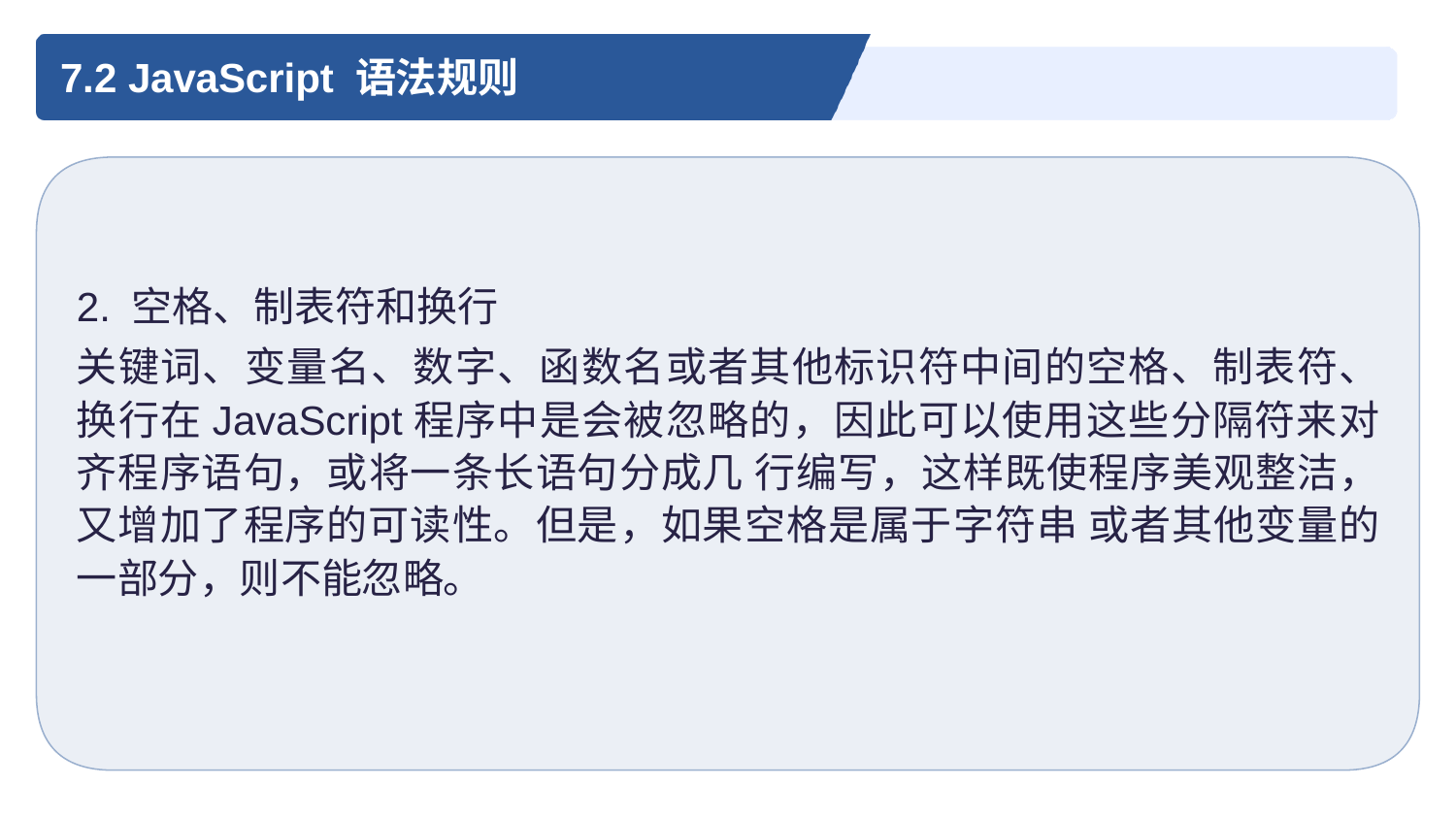

7.2 JavaScript 语法规则

2. 空格、制表符和换行
关键词、变量名、数字、函数名或者其他标识符中间的空格、制表符、换行在JavaScript程序中是会被忽略的，因此可以使用这些分隔符来对齐程序语句，或将一条长语句分成几 行编写，这样既使程序美观整洁，又增加了程序的可读性。但是，如果空格是属于字符串 或者其他变量的一部分，则不能忽略。